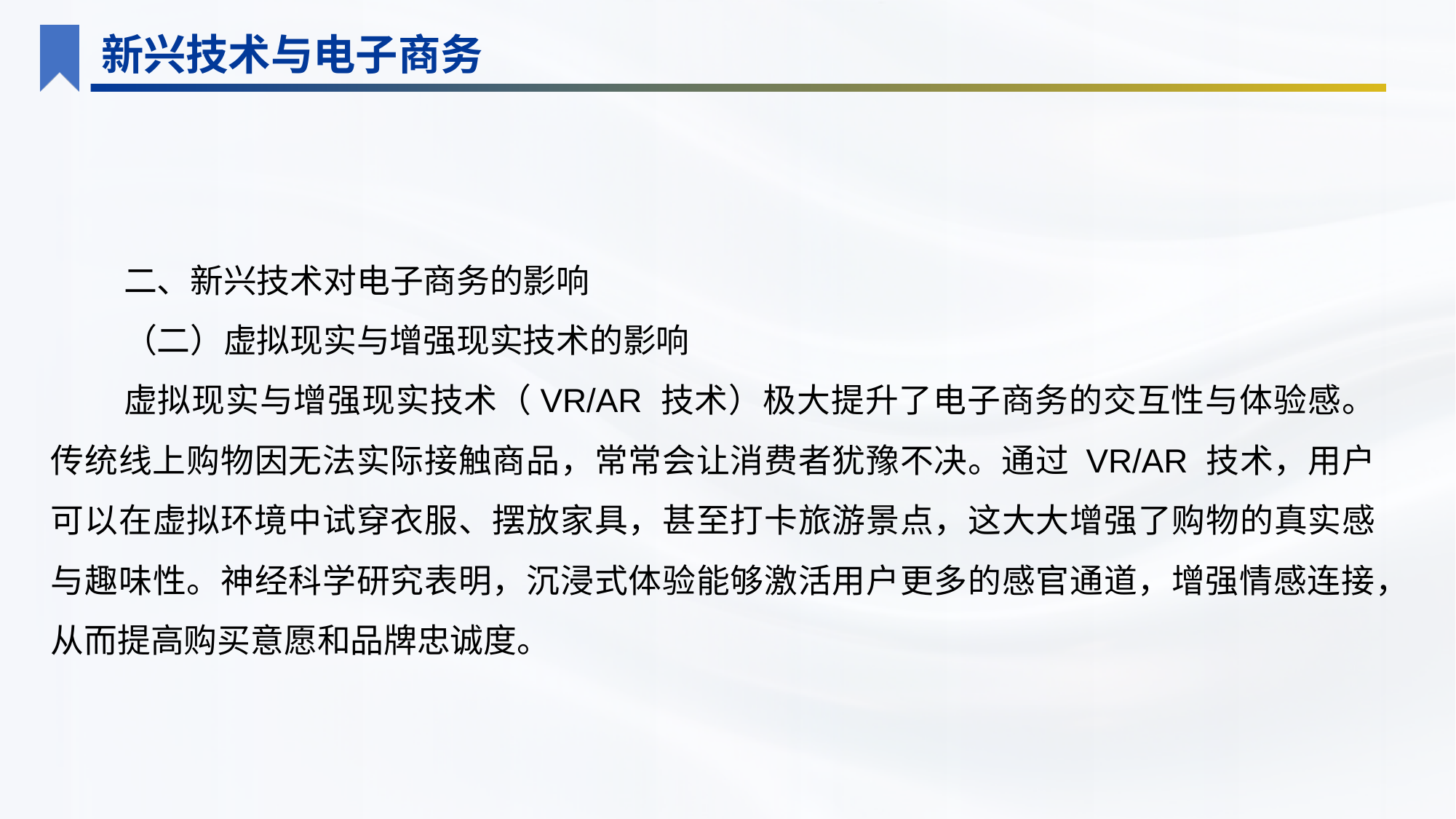

新兴技术与电子商务
二、新兴技术对电子商务的影响
（二）虚拟现实与增强现实技术的影响
虚拟现实与增强现实技术（VR/AR 技术）极大提升了电子商务的交互性与体验感。传统线上购物因无法实际接触商品，常常会让消费者犹豫不决。通过 VR/AR 技术，用户可以在虚拟环境中试穿衣服、摆放家具，甚至打卡旅游景点，这大大增强了购物的真实感与趣味性。神经科学研究表明，沉浸式体验能够激活用户更多的感官通道，增强情感连接，从而提高购买意愿和品牌忠诚度。